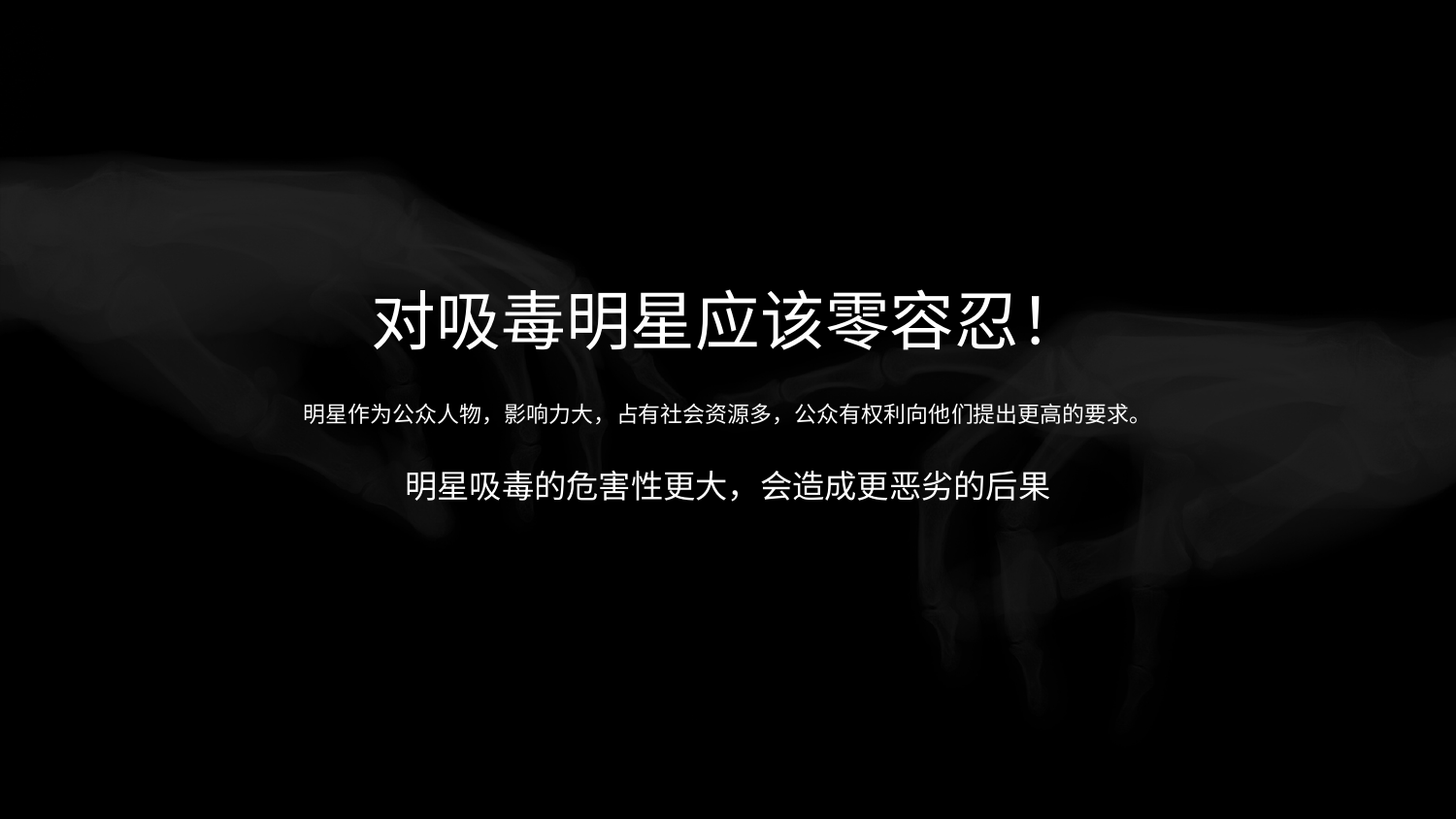

对吸毒明星应该零容忍！
明星作为公众人物，影响力大，占有社会资源多，公众有权利向他们提出更高的要求。
明星吸毒的危害性更大，会造成更恶劣的后果